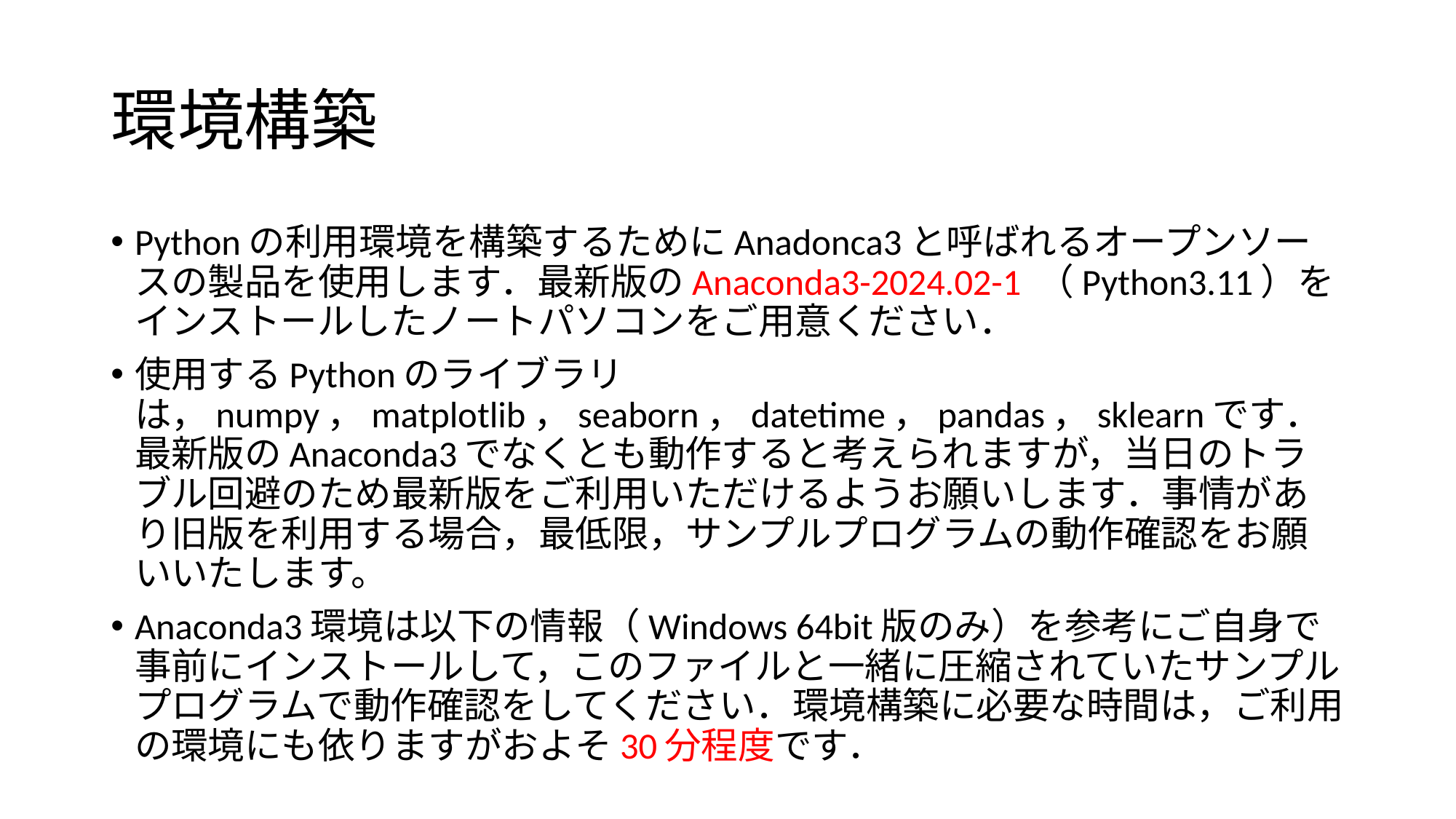

# 環境構築
Pythonの利用環境を構築するためにAnadonca3と呼ばれるオープンソースの製品を使用します．最新版のAnaconda3-2024.02-1 （Python3.11）をインストールしたノートパソコンをご用意ください．
使用するPythonのライブラリは，numpy，matplotlib，seaborn，datetime，pandas，sklearnです．最新版のAnaconda3でなくとも動作すると考えられますが，当日のトラブル回避のため最新版をご利用いただけるようお願いします．事情があり旧版を利用する場合，最低限，サンプルプログラムの動作確認をお願いいたします。
Anaconda3環境は以下の情報（Windows 64bit版のみ）を参考にご自身で事前にインストールして，このファイルと一緒に圧縮されていたサンプルプログラムで動作確認をしてください．環境構築に必要な時間は，ご利用の環境にも依りますがおよそ30分程度です．